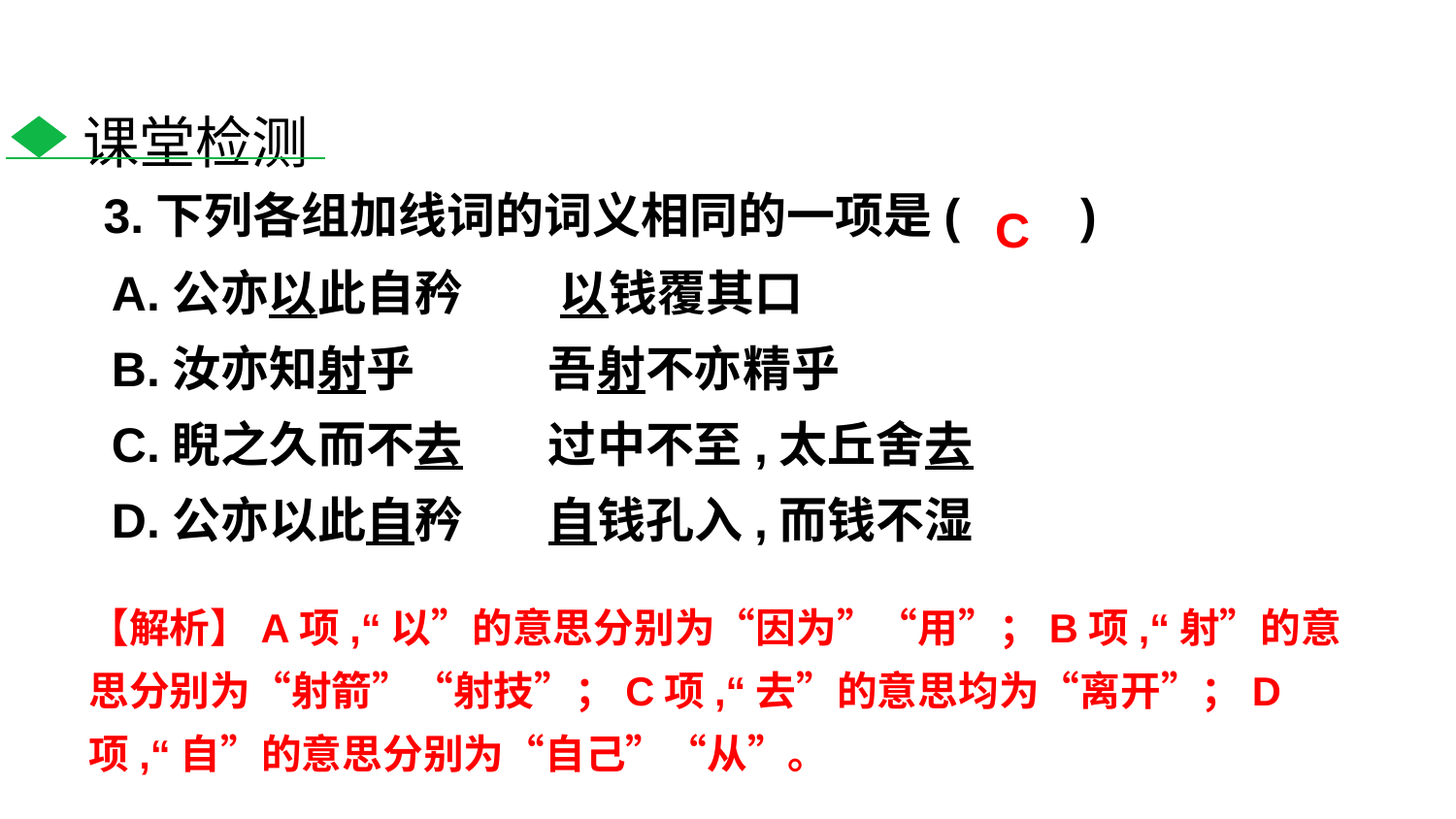

课堂检测

C
3.下列各组加线词的词义相同的一项是(　　)
A.公亦以此自矜　　以钱覆其口
B.汝亦知射乎　　	吾射不亦精乎
C.睨之久而不去　	过中不至,太丘舍去
D.公亦以此自矜　	自钱孔入,而钱不湿
【解析】A项,“以”的意思分别为“因为”“用”；B项,“射”的意思分别为“射箭”“射技”；C项,“去”的意思均为“离开”；D项,“自”的意思分别为“自己”“从”。